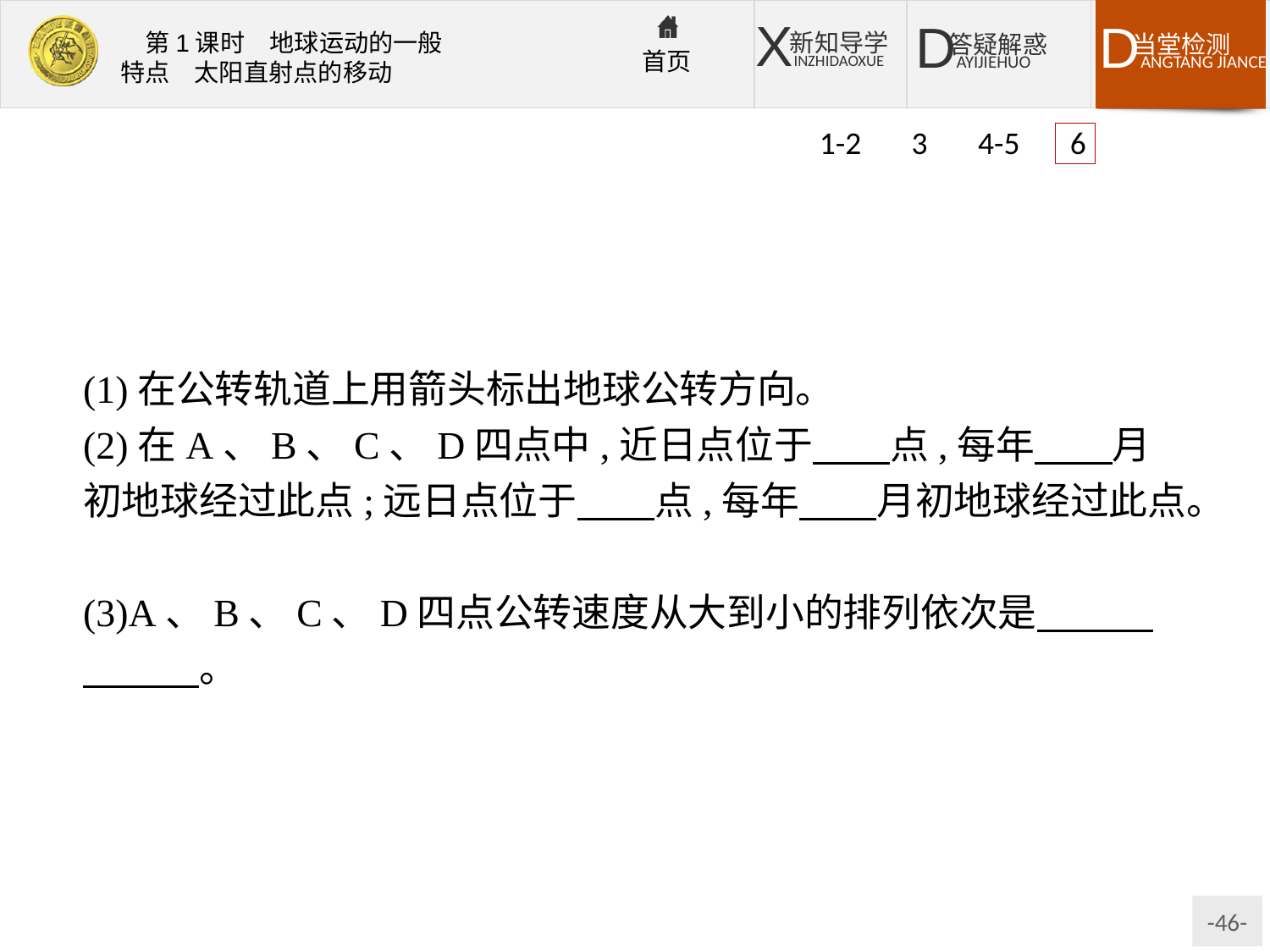

1-2       3       4-5       6

(1)在公转轨道上用箭头标出地球公转方向。
(2)在A、B、C、D四点中,近日点位于　　点,每年　　月初地球经过此点;远日点位于　　点,每年　　月初地球经过此点。
(3)A、B、C、D四点公转速度从大到小的排列依次是　　　　　　。